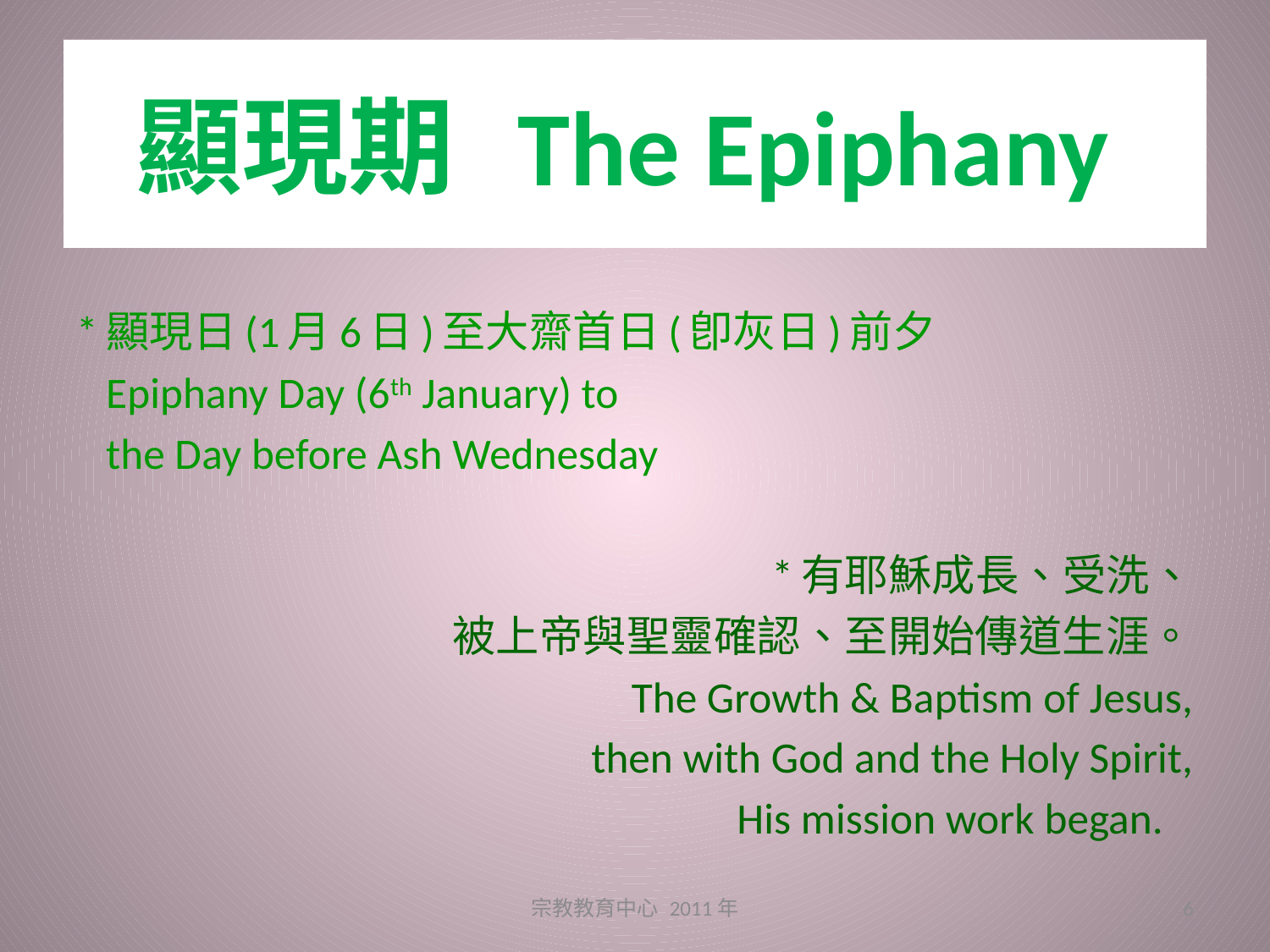

# 顯現期	The Epiphany
*顯現日(1月6日)至大齋首日(卽灰日)前夕
   Epiphany Day (6th January) to
   the Day before Ash Wednesday

*有耶穌成長、受洗、
被上帝與聖靈確認、至開始傳道生涯。
The Growth & Baptism of Jesus,
then with God and the Holy Spirit,
His mission work began.
宗教教育中心 2011年
6